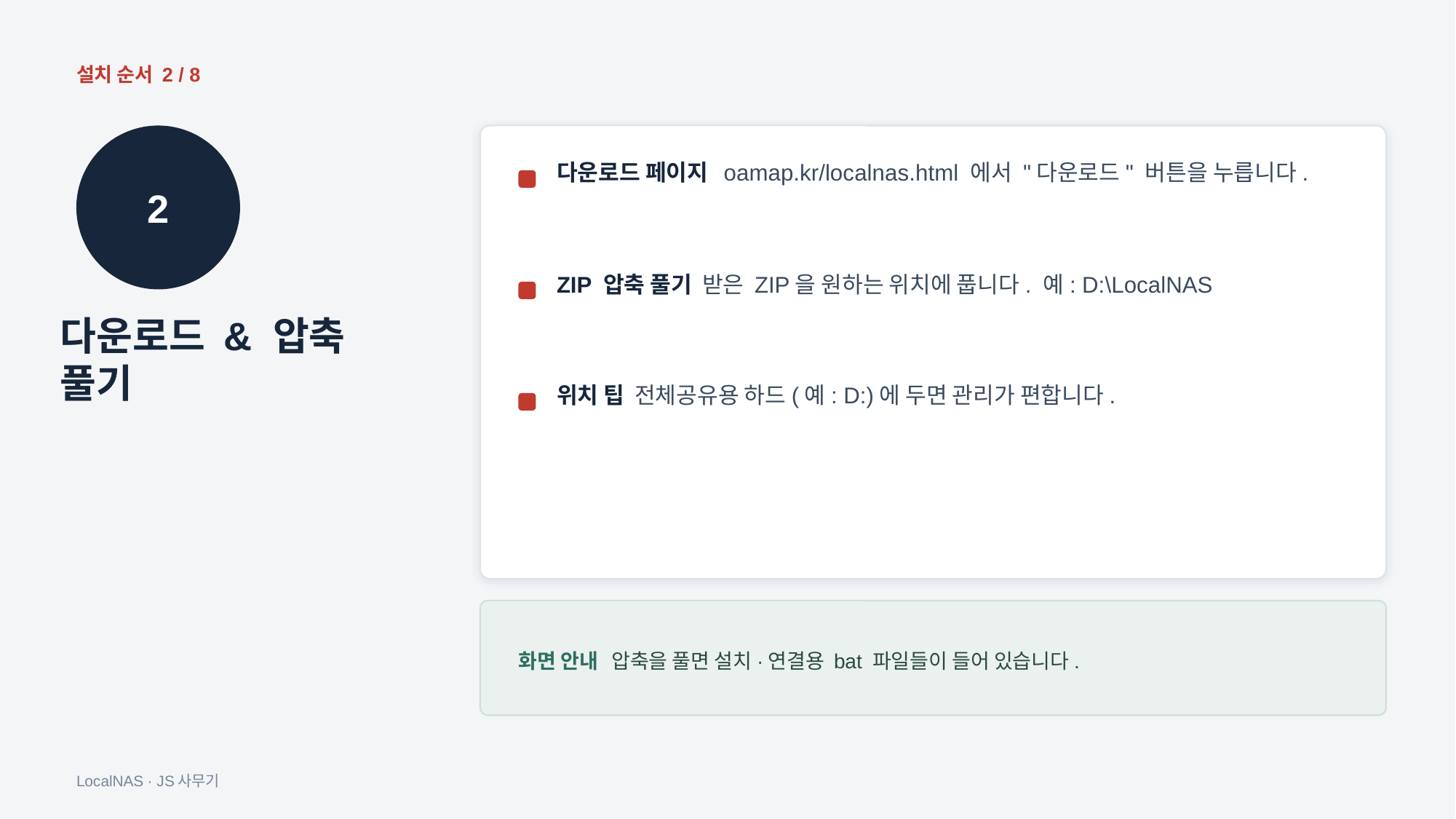

설치 순서 2 / 8

2

다운로드 페이지  oamap.kr/localnas.html 에서 "다운로드" 버튼을 누릅니다.

ZIP 압축 풀기  받은 ZIP을 원하는 위치에 풉니다. 예: D:\LocalNAS

다운로드 & 압축 풀기
위치 팁  전체공유용 하드(예: D:)에 두면 관리가 편합니다.

화면 안내   압축을 풀면 설치·연결용 bat 파일들이 들어 있습니다.
LocalNAS · JS사무기